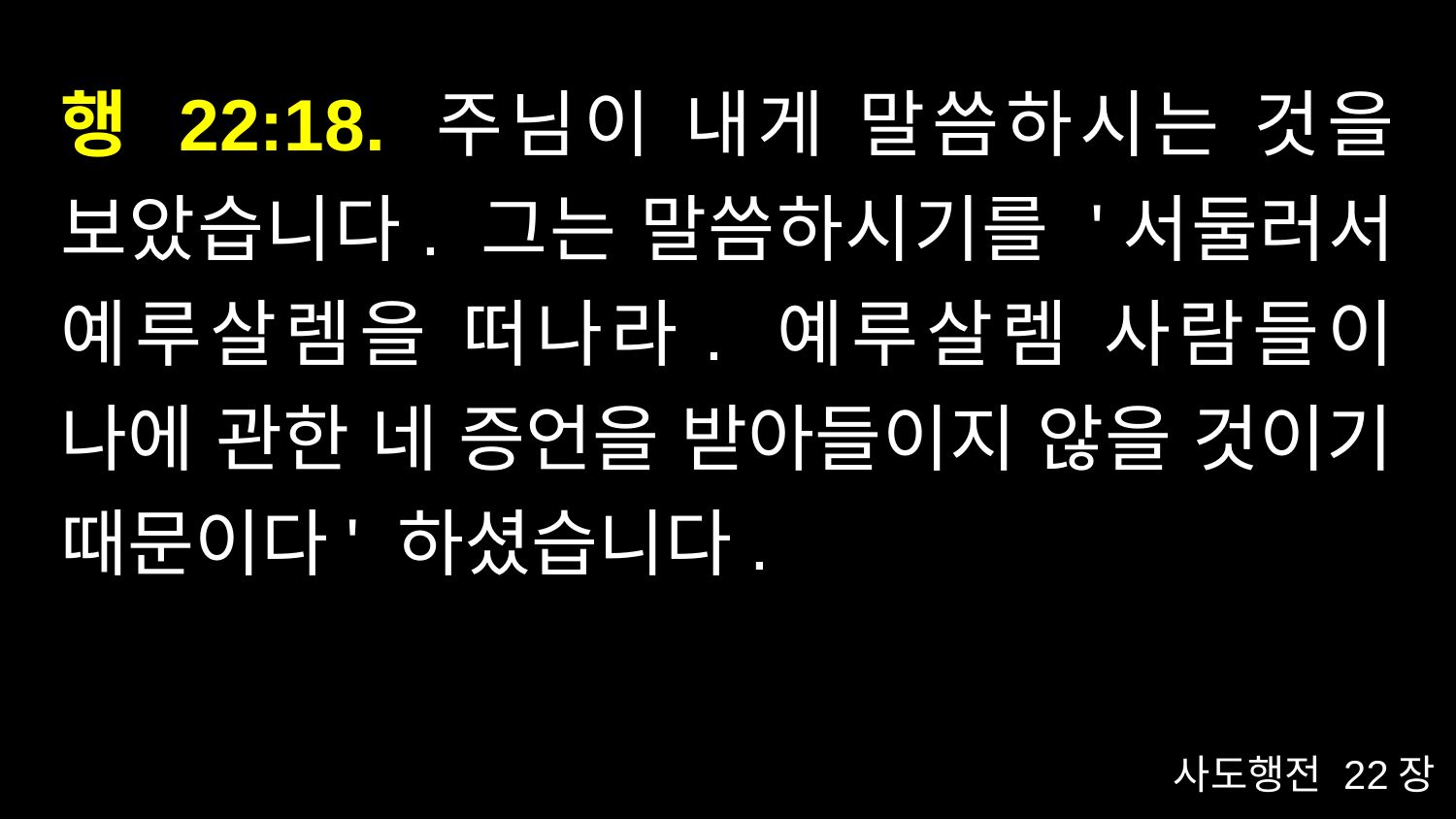

# 행 22:18. 주님이 내게 말씀하시는 것을 보았습니다. 그는 말씀하시기를 '서둘러서 예루살렘을 떠나라. 예루살렘 사람들이 나에 관한 네 증언을 받아들이지 않을 것이기 때문이다' 하셨습니다.
사도행전 22장